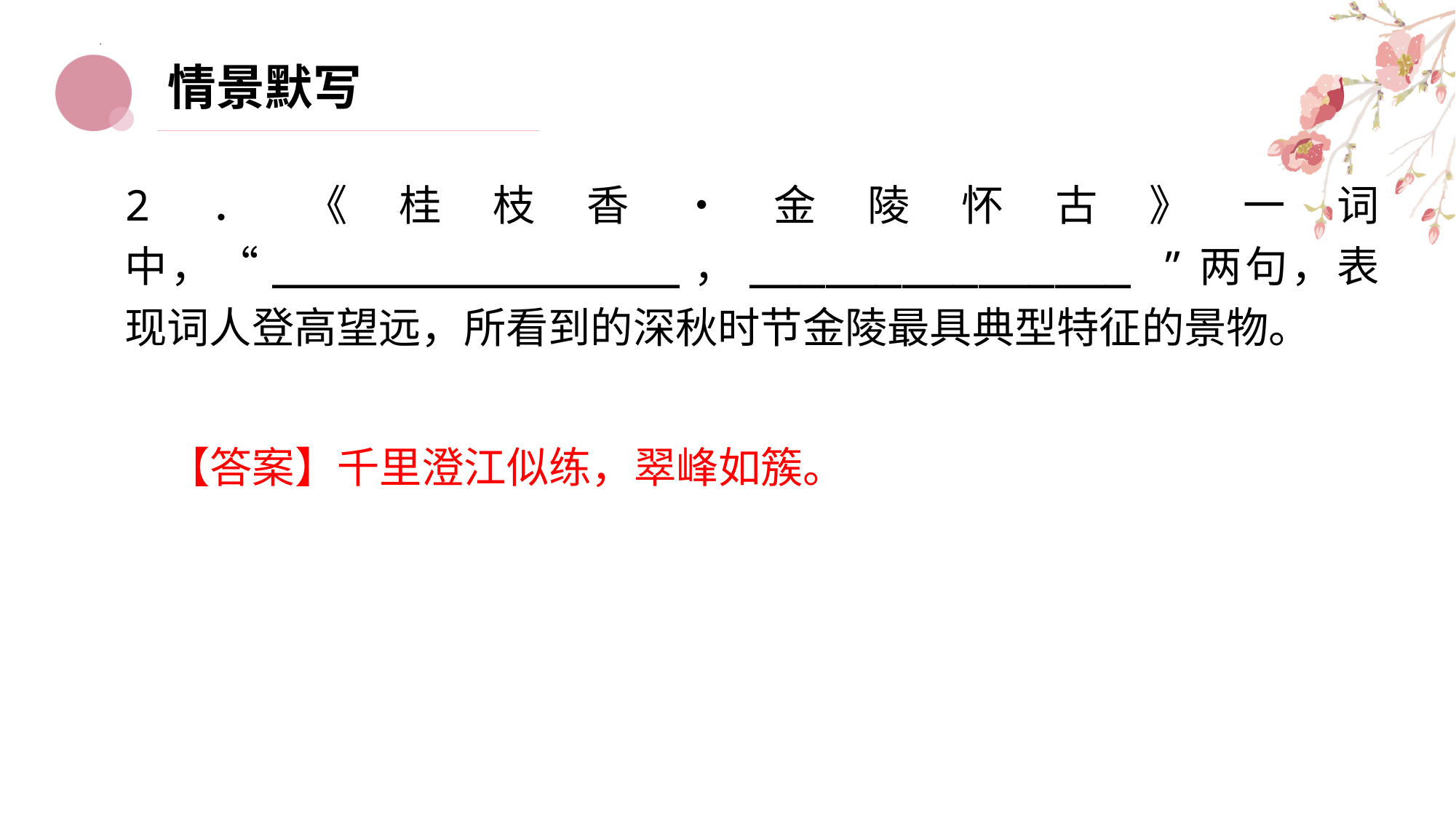

情景默写
2．《桂枝香•金陵怀古》一词中，“________________，_______________ ”两句，表现词人登高望远，所看到的深秋时节金陵最具典型特征的景物。
【答案】千里澄江似练，翠峰如簇。